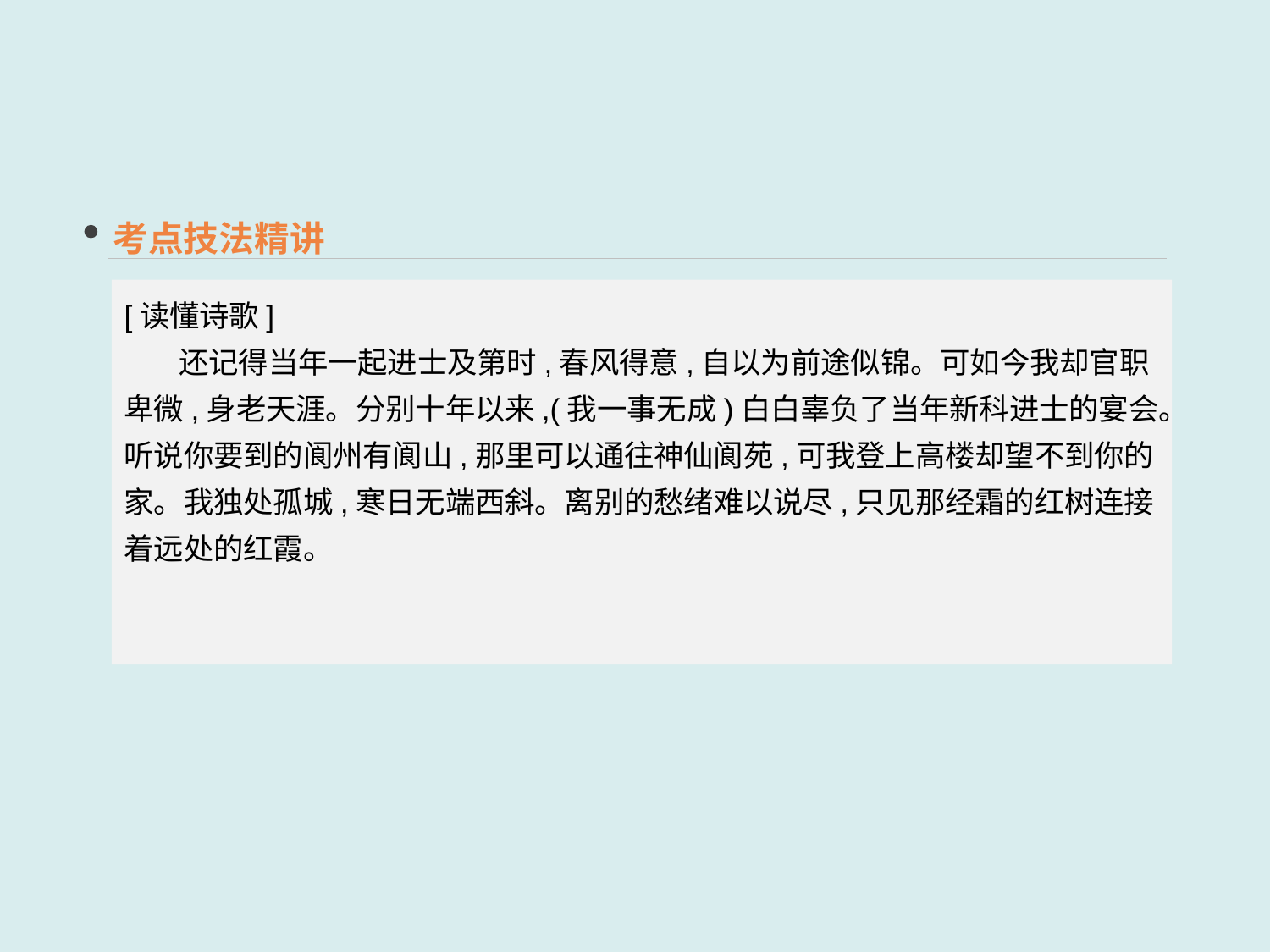

考点技法精讲

[读懂诗歌]
       还记得当年一起进士及第时,春风得意,自以为前途似锦。可如今我却官职卑微,身老天涯。分别十年以来,(我一事无成)白白辜负了当年新科进士的宴会。听说你要到的阆州有阆山,那里可以通往神仙阆苑,可我登上高楼却望不到你的家。我独处孤城,寒日无端西斜。离别的愁绪难以说尽,只见那经霜的红树连接着远处的红霞。